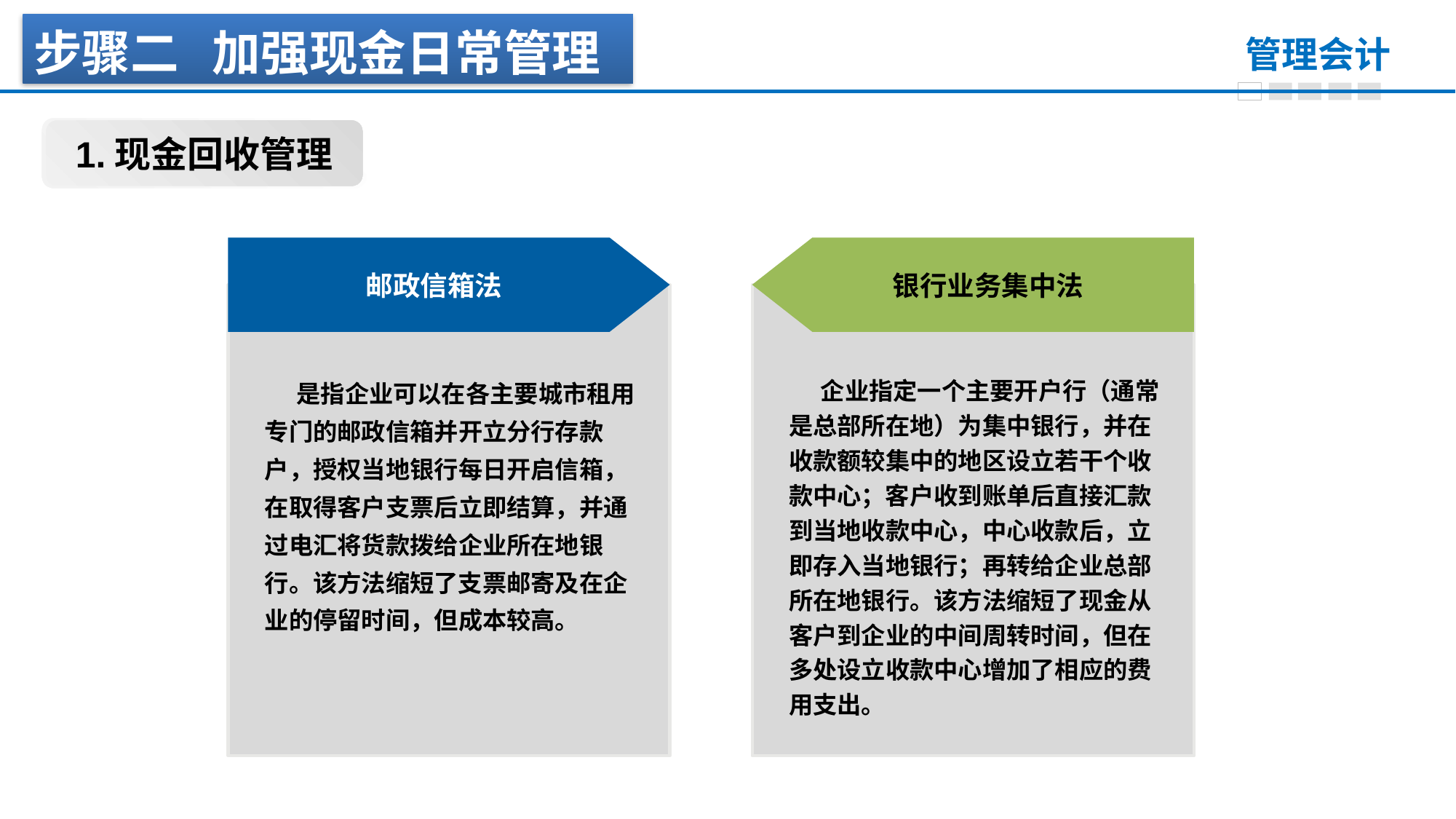

步骤二   加强现金日常管理

1.现金回收管理
邮政信箱法
银行业务集中法

是指企业可以在各主要城市租用专门的邮政信箱并开立分行存款户，授权当地银行每日开启信箱，在取得客户支票后立即结算，并通过电汇将货款拨给企业所在地银行。该方法缩短了支票邮寄及在企业的停留时间，但成本较高。

企业指定一个主要开户行（通常是总部所在地）为集中银行，并在收款额较集中的地区设立若干个收款中心；客户收到账单后直接汇款到当地收款中心，中心收款后，立即存入当地银行；再转给企业总部所在地银行。该方法缩短了现金从客户到企业的中间周转时间，但在多处设立收款中心增加了相应的费用支出。